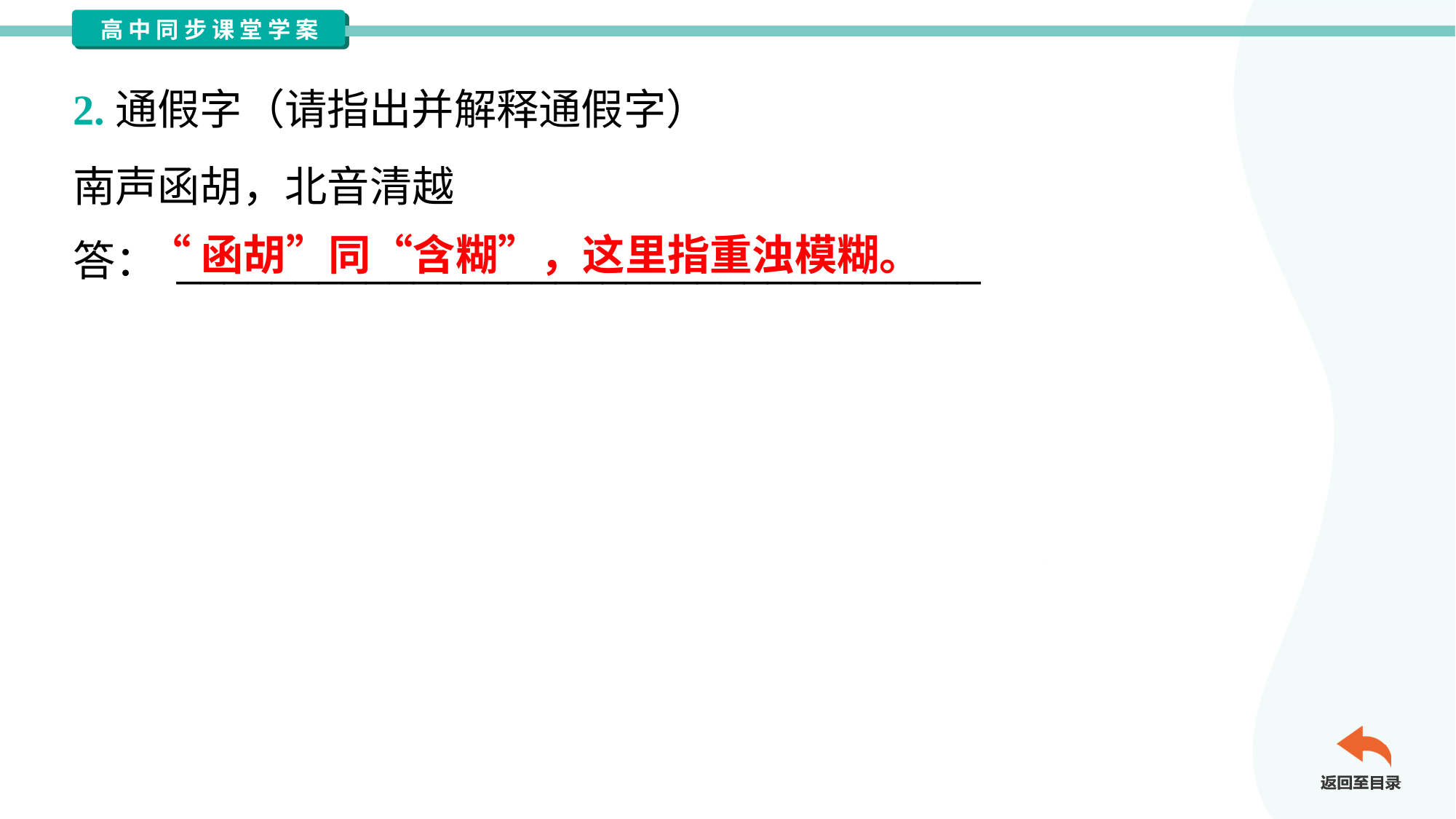

2.通假字（请指出并解释通假字）
南声函胡，北音清越
答： __________________________________
“函胡”同“含糊”，这里指重浊模糊。